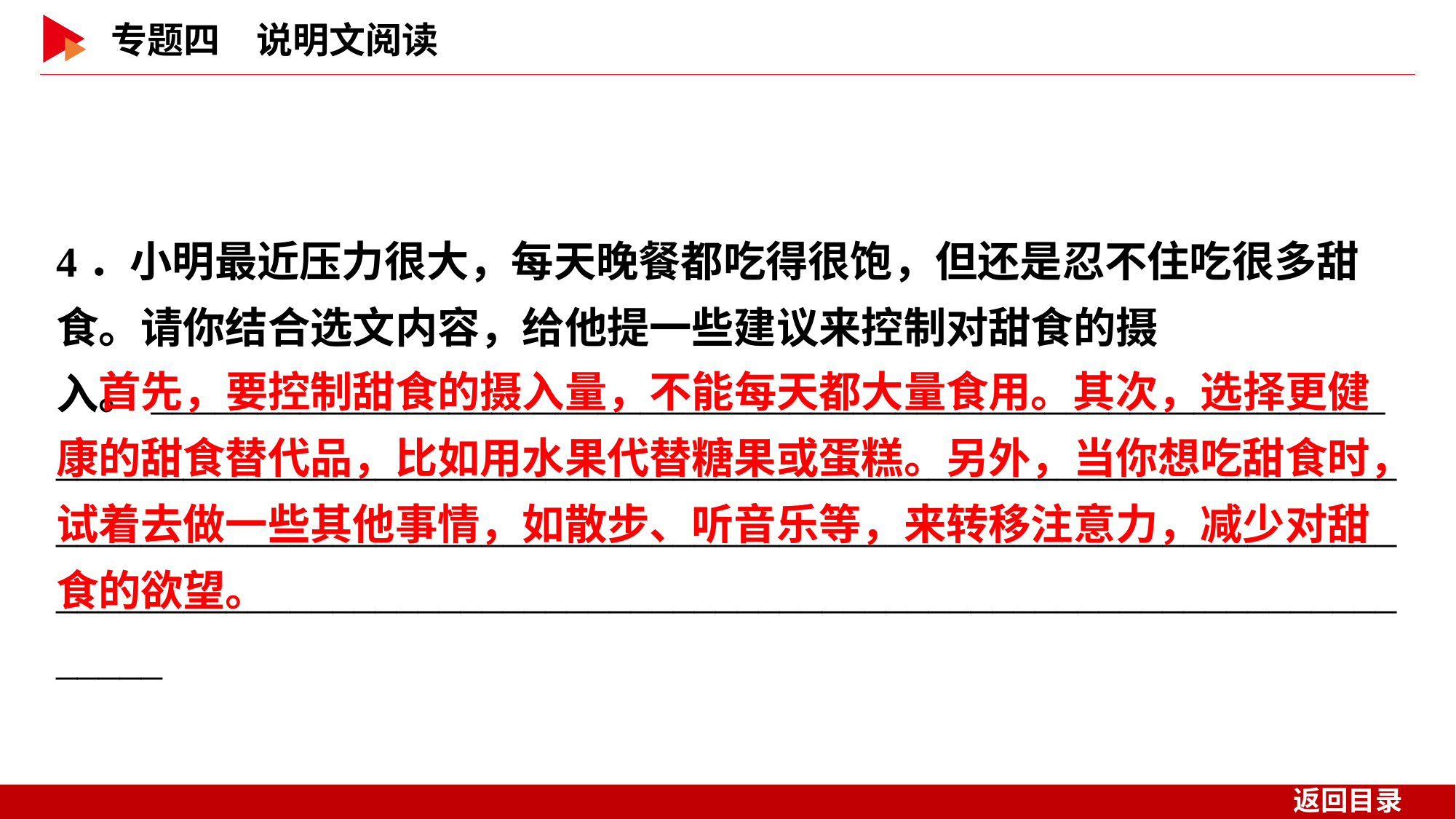

4．小明最近压力很大，每天晚餐都吃得很饱，但还是忍不住吃很多甜食。请你结合选文内容，给他提一些建议来控制对甜食的摄入。____________________________________________________________________________________________________________________________________________________________________________________________________________________________________________________________
　首先，要控制甜食的摄入量，不能每天都大量食用。其次，选择更健康的甜食替代品，比如用水果代替糖果或蛋糕。另外，当你想吃甜食时，试着去做一些其他事情，如散步、听音乐等，来转移注意力，减少对甜食的欲望。